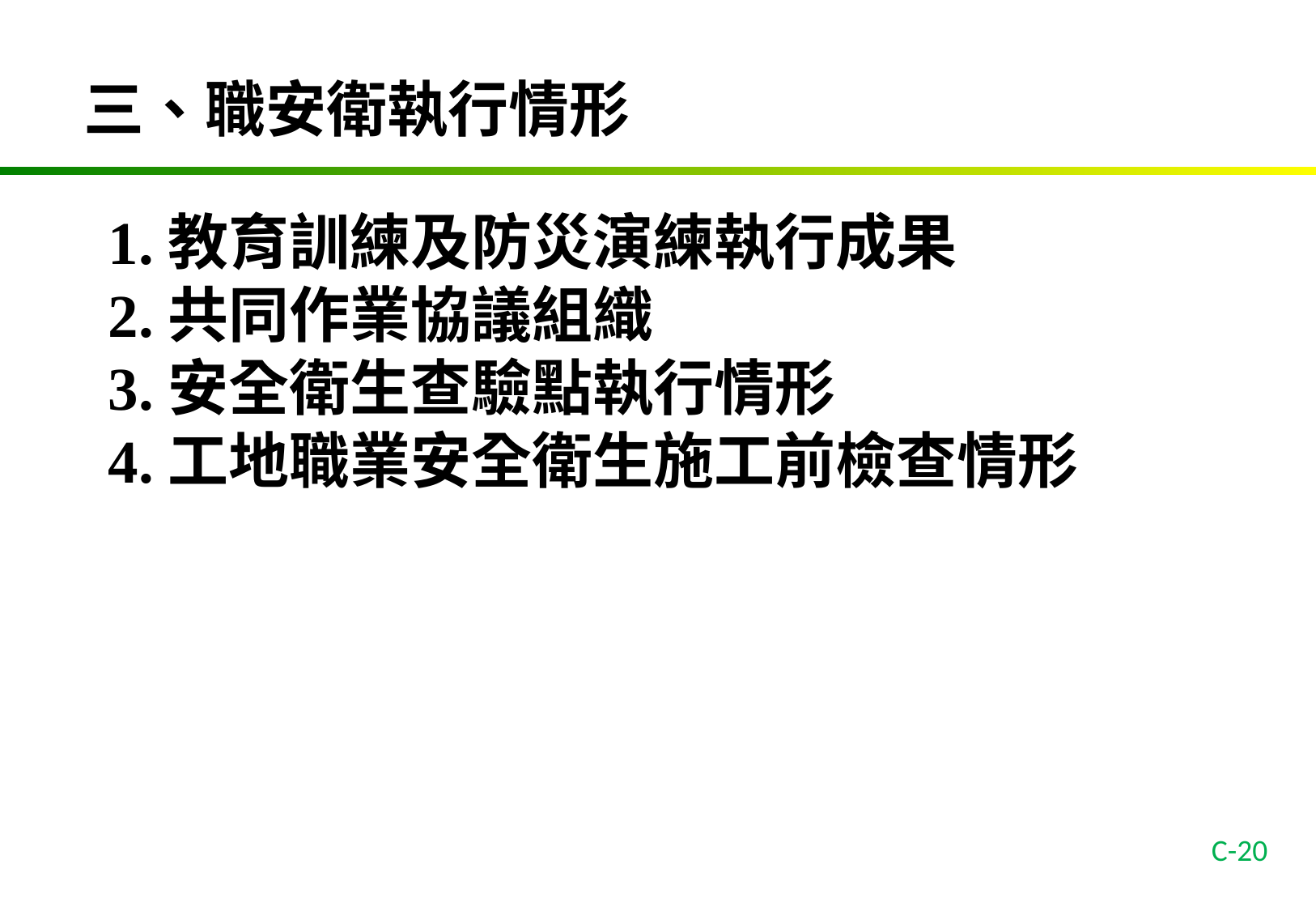

三、職安衛執行情形

1.教育訓練及防災演練執行成果
2.共同作業協議組織
3.安全衛生查驗點執行情形
4.工地職業安全衛生施工前檢查情形

C-20